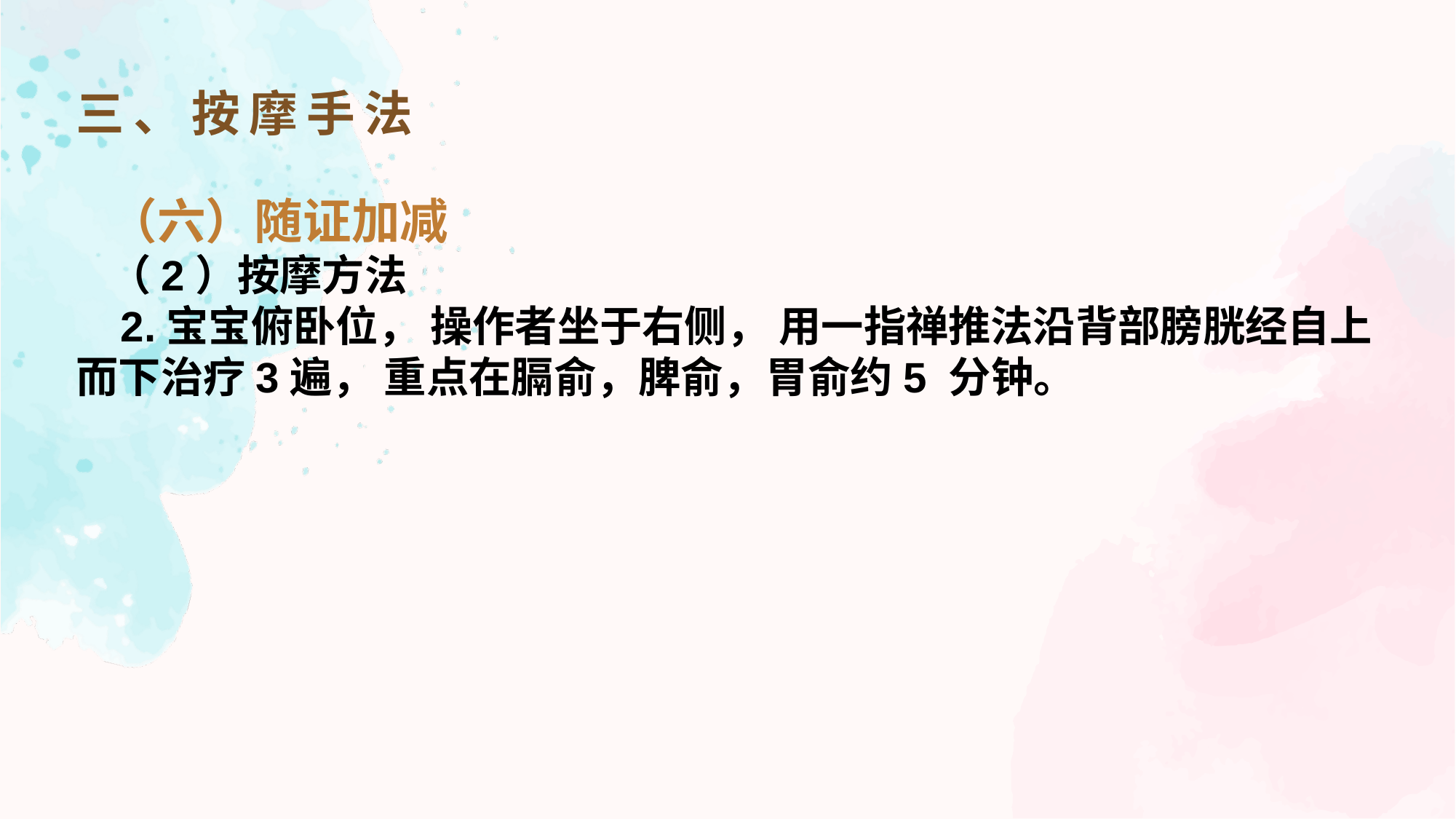

三、按摩手法
（六）随证加减
（2）按摩方法
 2.宝宝俯卧位， 操作者坐于右侧， 用一指禅推法沿背部膀胱经自上而下治疗3遍， 重点在膈俞，脾俞，胃俞约5 分钟。